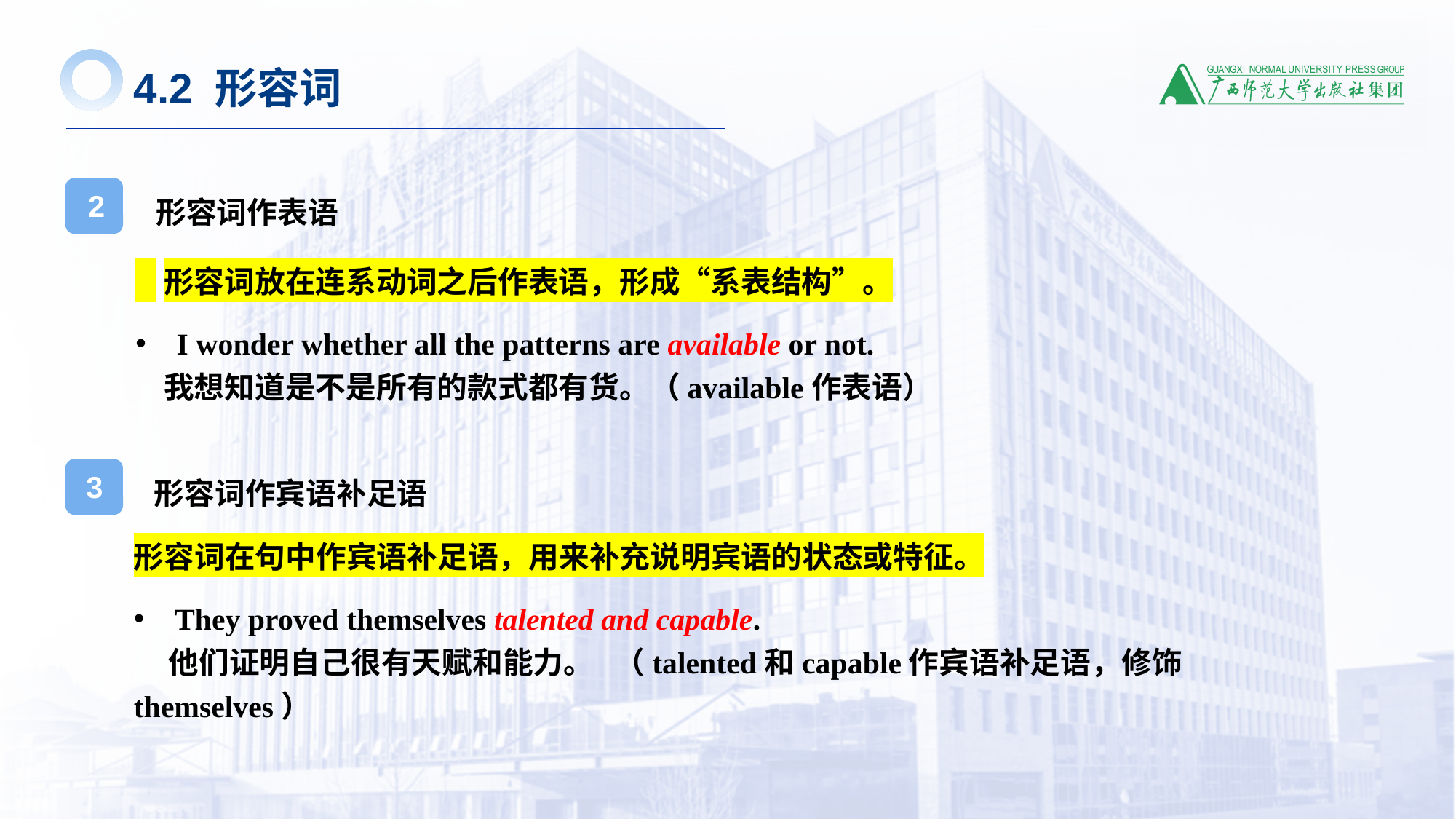

4.2 形容词
形容词作表语

2
   形容词放在连系动词之后作表语，形成“系表结构”。

I wonder whether all the patterns are available or not.
   我想知道是不是所有的款式都有货。（available作表语）

形容词作宾语补足语

3
形容词在句中作宾语补足语，用来补充说明宾语的状态或特征。

They proved themselves talented and capable.
    他们证明自己很有天赋和能力。   （talented和capable作宾语补足语，修饰themselves）